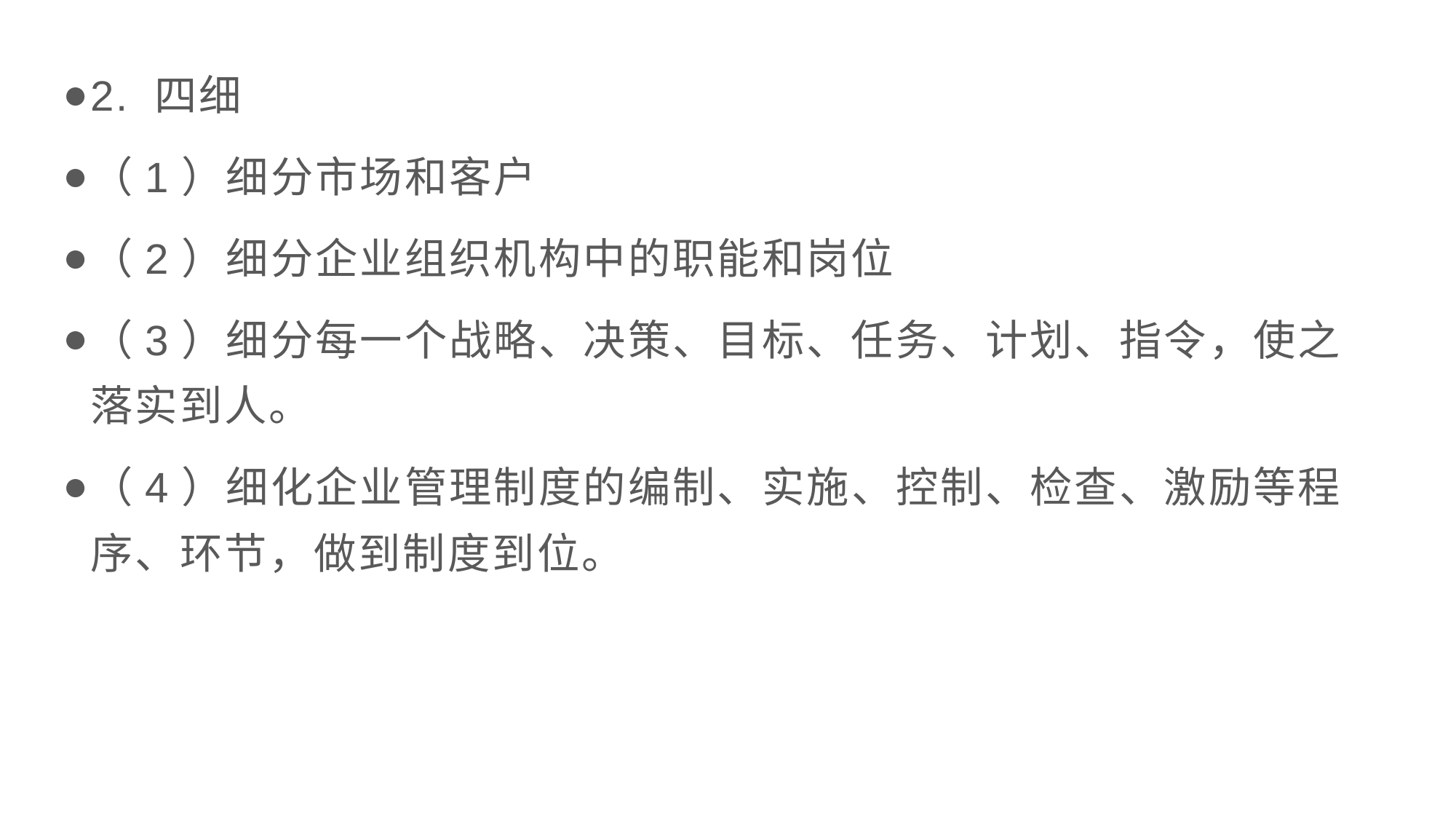

2. 四细
（1）细分市场和客户
（2）细分企业组织机构中的职能和岗位
（3）细分每一个战略、决策、目标、任务、计划、指令，使之落实到人。
（4）细化企业管理制度的编制、实施、控制、检查、激励等程序、环节，做到制度到位。